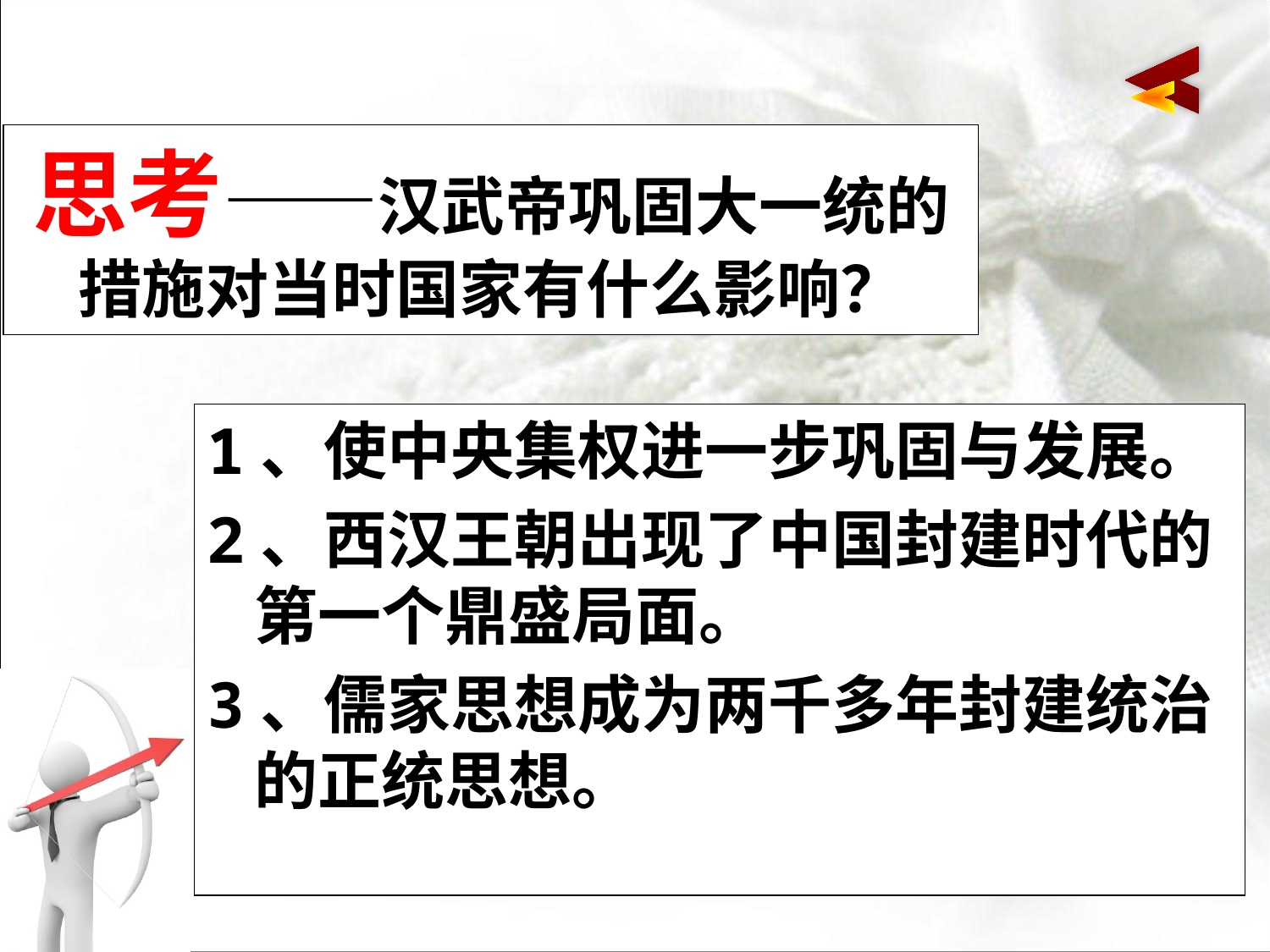

思考——汉武帝巩固大一统的措施对当时国家有什么影响？
1、使中央集权进一步巩固与发展。
2、西汉王朝出现了中国封建时代的第一个鼎盛局面。
3、儒家思想成为两千多年封建统治的正统思想。